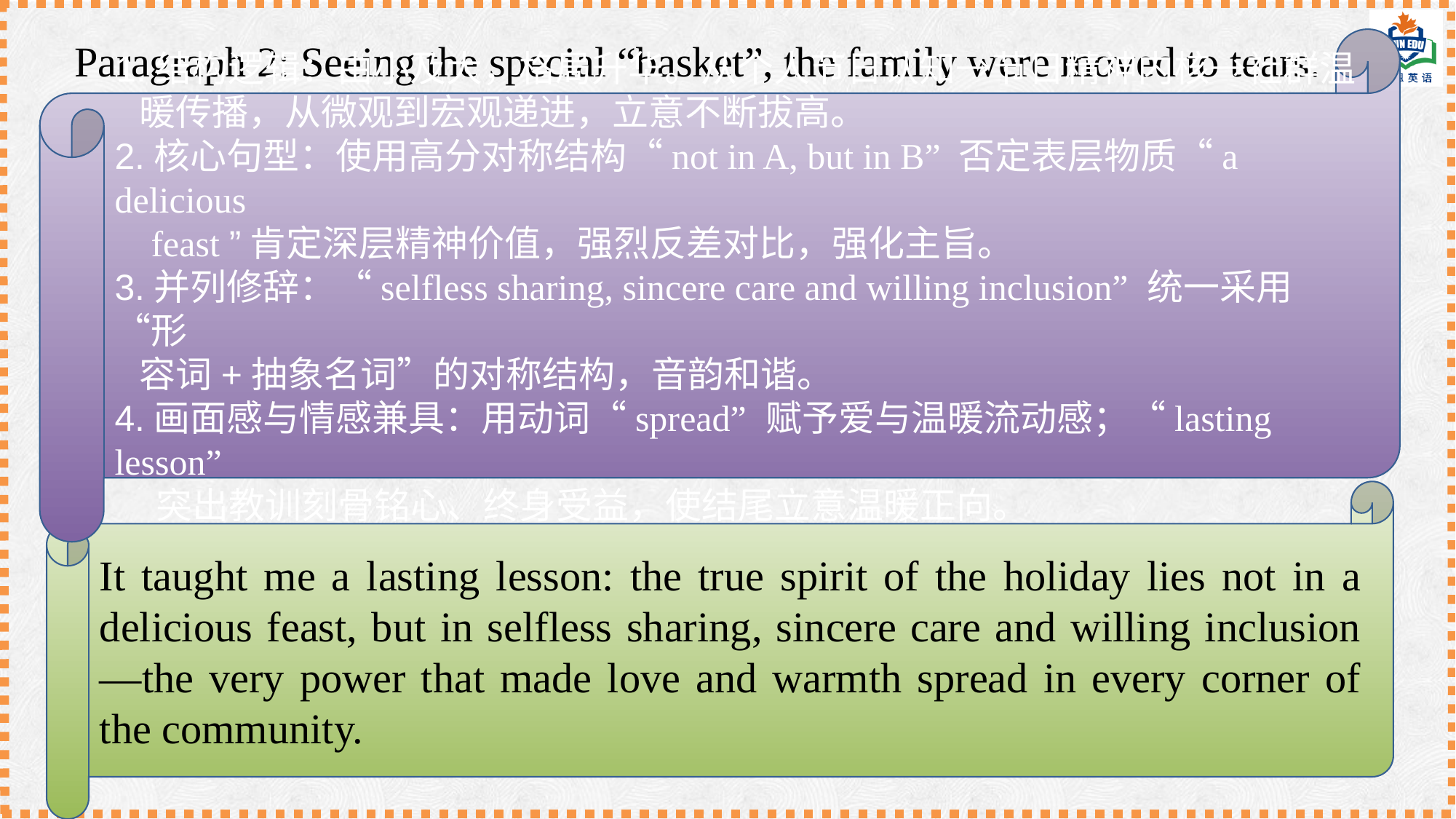

Paragraph 2: Seeing the special “basket”, the family were moved to tears.
1.结构逻辑：由小及大，格局升华。从个人节日认知→节日精神内核→社群温
  暖传播，从微观到宏观递进，立意不断拔高。
2.核心句型：使用高分对称结构“not in A, but in B” 否定表层物质“a delicious
    feast ”肯定深层精神价值，强烈反差对比，强化主旨。
3.并列修辞：“selfless sharing, sincere care and willing inclusion” 统一采用“形
  容词+抽象名词”的对称结构，音韵和谐。
4.画面感与情感兼具：用动词“spread” 赋予爱与温暖流动感；“lasting lesson”
    突出教训刻骨铭心、终身受益，使结尾立意温暖正向。

它给我上了一堂刻骨铭心的课：这个节日真正的精髓，不在于一场美味的盛宴，而在于无私的分享、真诚的关怀与主动的包容 —— 正是这份力量，让爱与温暖传遍社区的每一个角落。

It taught me a lasting lesson: the true spirit of the holiday lies not in a delicious feast, but in selfless sharing, sincere care and willing inclusion—the very power that made love and warmth spread in every corner of the community.